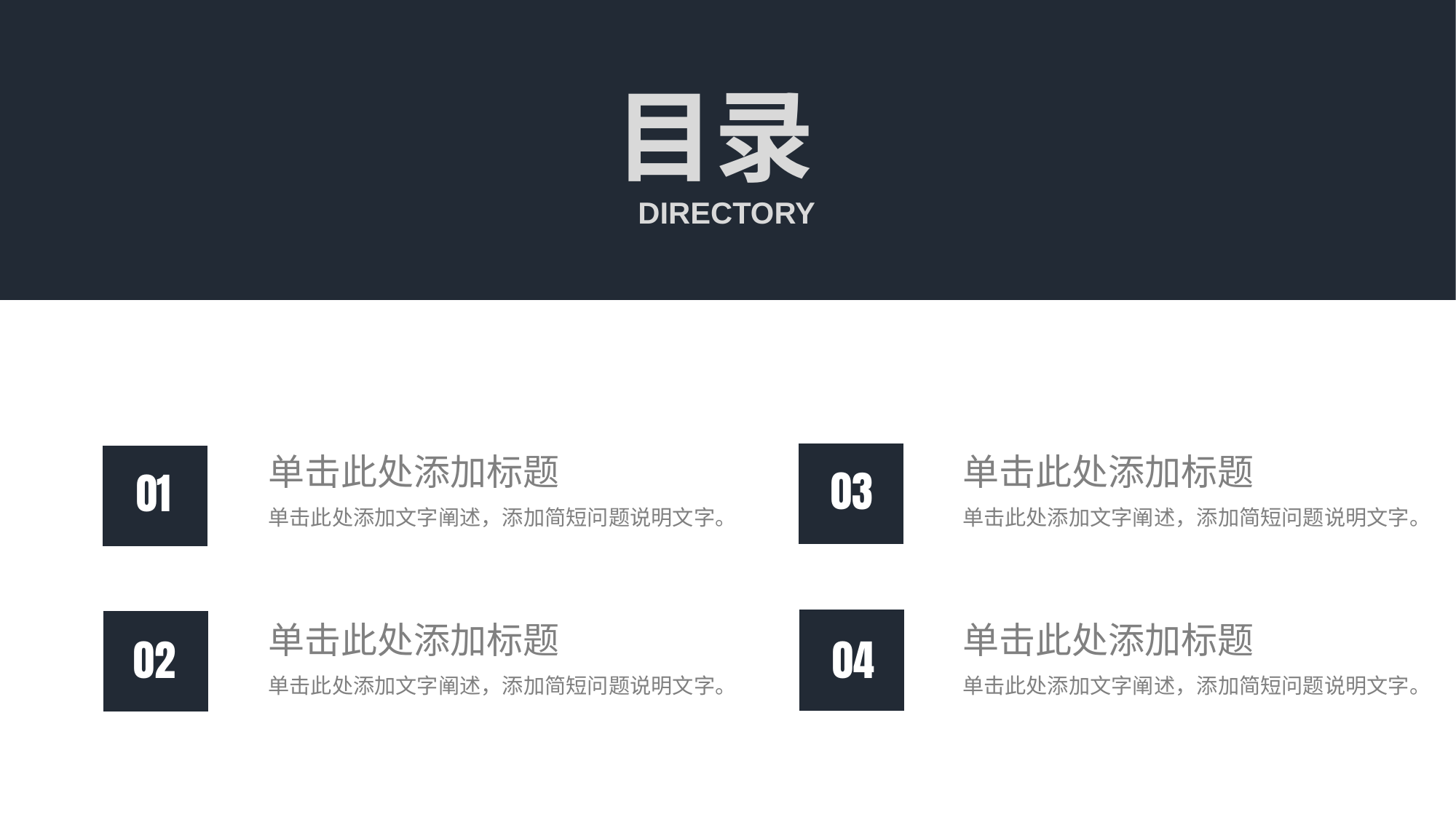

目录DIRECTORY

03
单击此处添加标题
单击此处添加文字阐述，添加简短问题说明文字。
单击此处添加标题
单击此处添加文字阐述，添加简短问题说明文字。

01

04

02
单击此处添加标题
单击此处添加文字阐述，添加简短问题说明文字。
单击此处添加标题
单击此处添加文字阐述，添加简短问题说明文字。